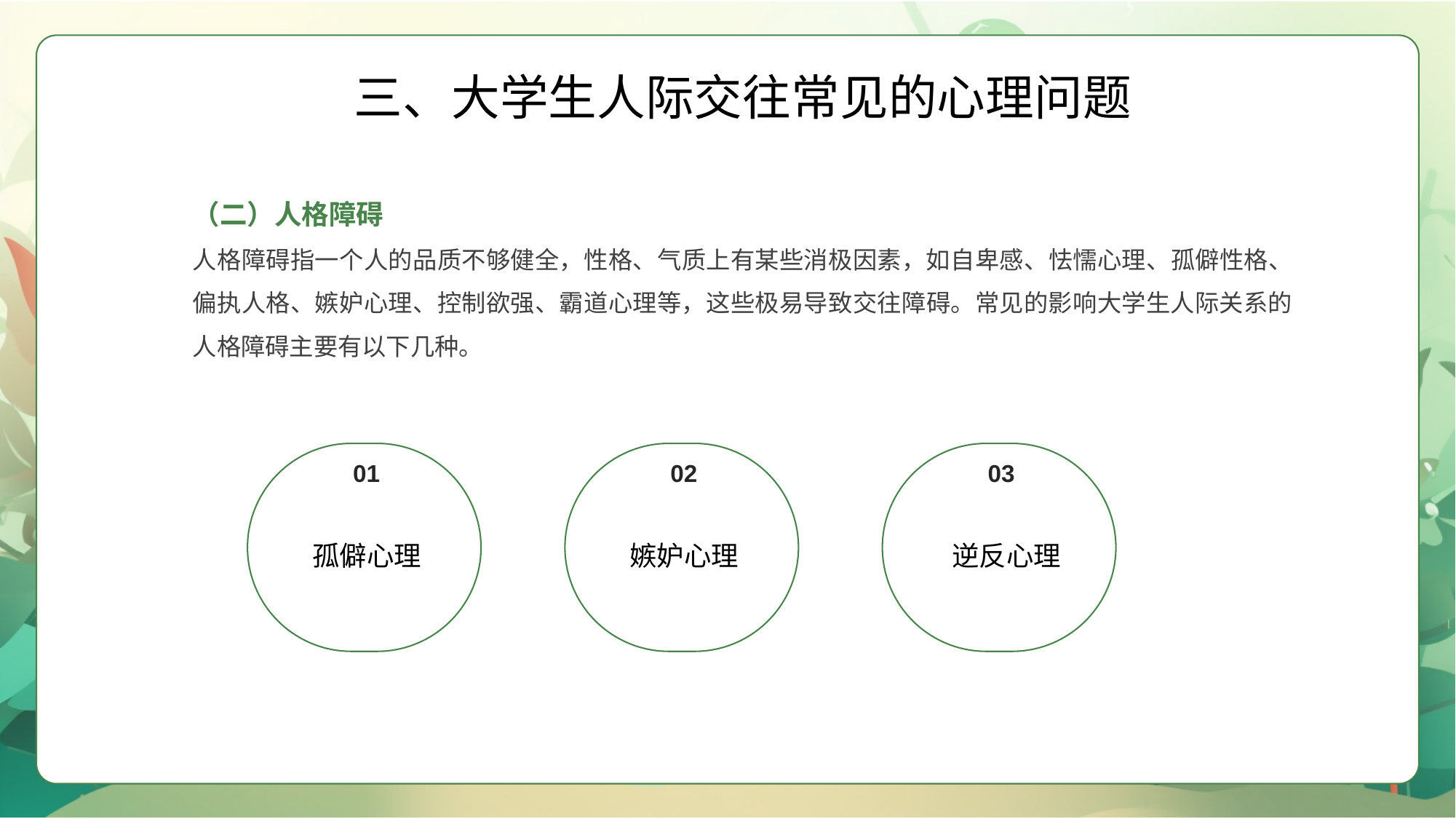

三、大学生人际交往常见的心理问题
（二）人格障碍
人格障碍指一个人的品质不够健全，性格、气质上有某些消极因素，如自卑感、怯懦心理、孤僻性格、偏执人格、嫉妒心理、控制欲强、霸道心理等，这些极易导致交往障碍。常见的影响大学生人际关系的人格障碍主要有以下几种。

01
孤僻心理

02
嫉妒心理

03
逆反心理